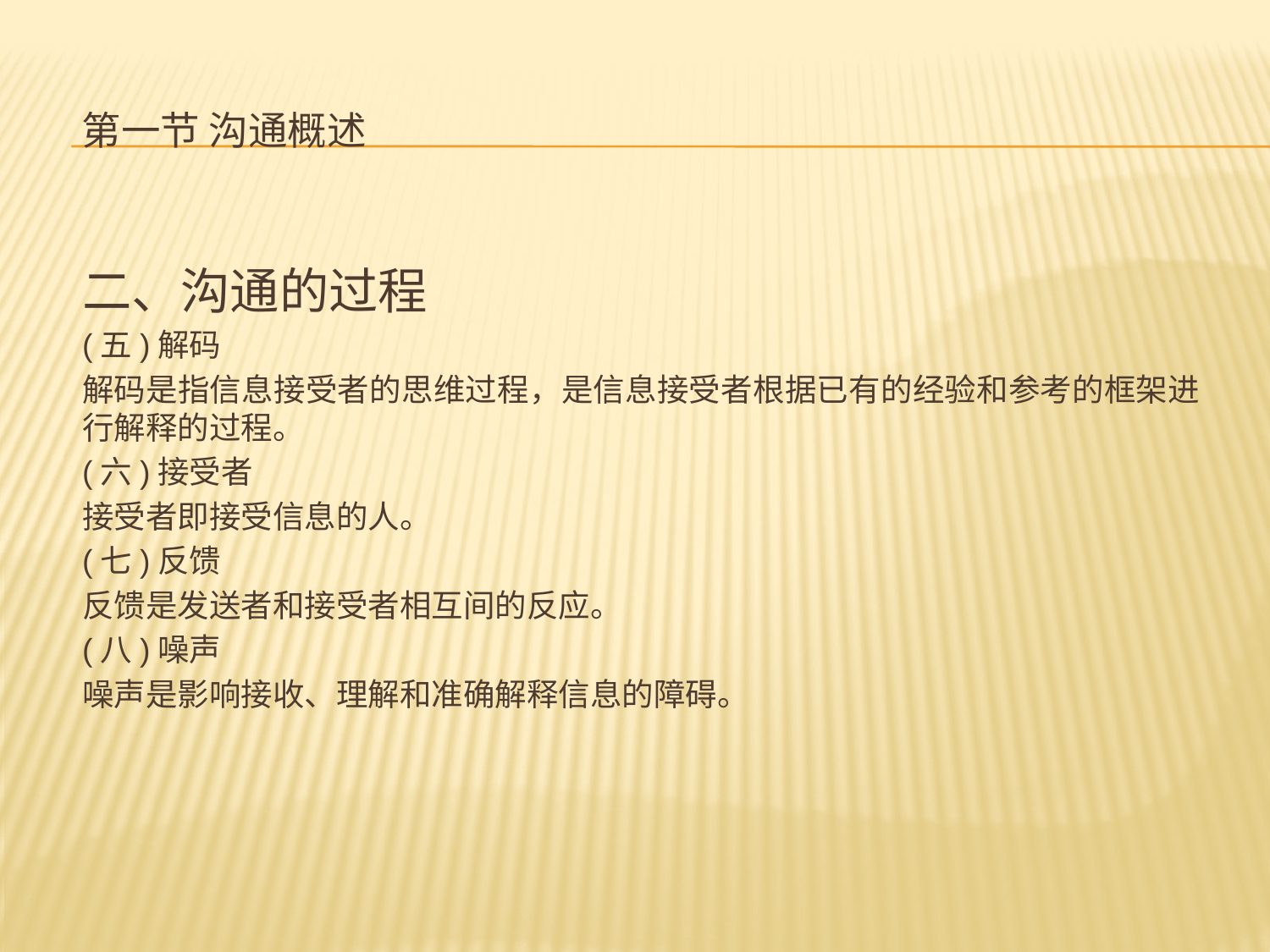

# 第一节 沟通概述
二、沟通的过程
(五)解码
解码是指信息接受者的思维过程，是信息接受者根据已有的经验和参考的框架进行解释的过程。
(六)接受者
接受者即接受信息的人。
(七)反馈
反馈是发送者和接受者相互间的反应。
(八)噪声
噪声是影响接收、理解和准确解释信息的障碍。